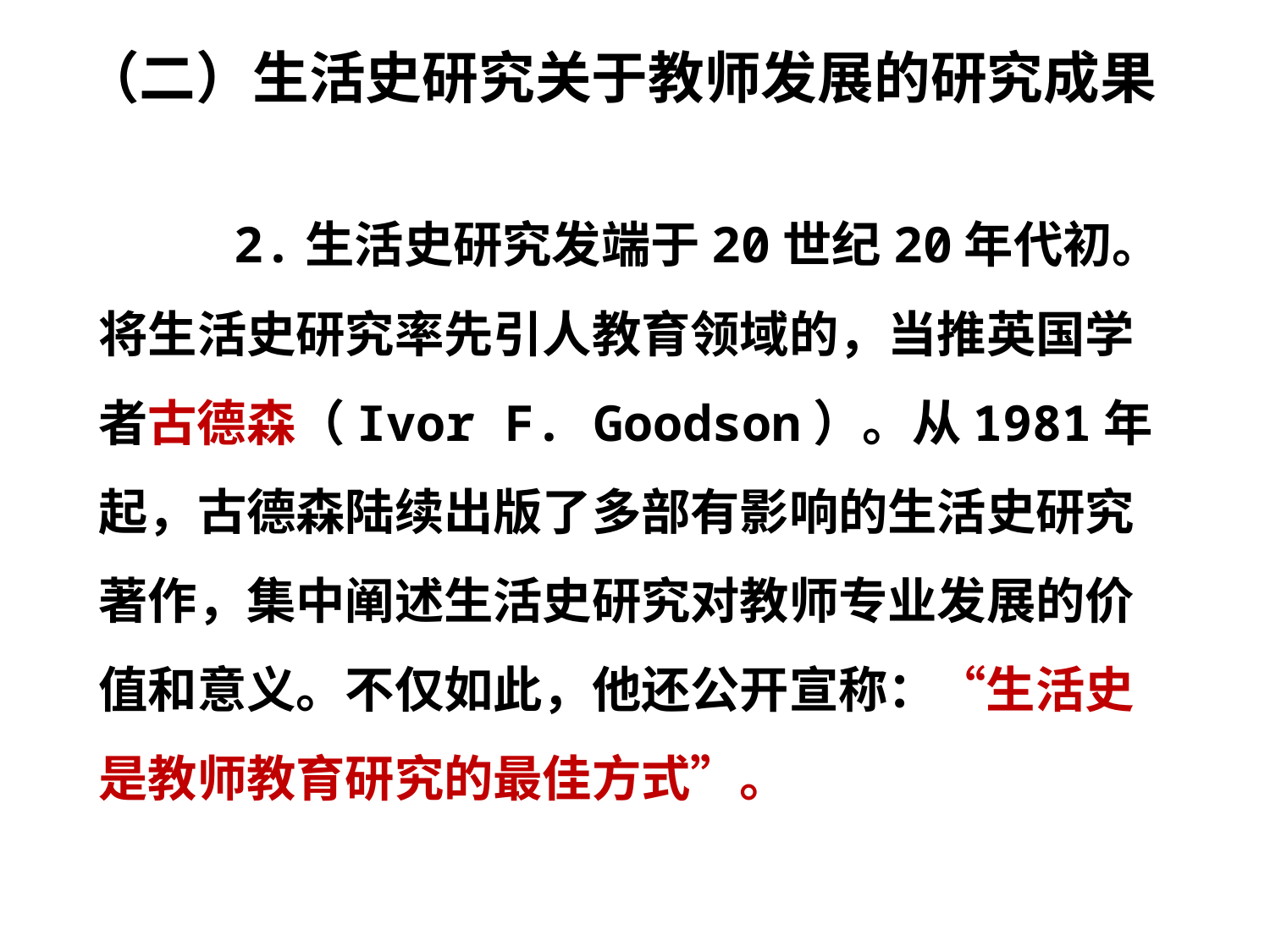

（二）生活史研究关于教师发展的研究成果
    2.生活史研究发端于20世纪20年代初。将生活史研究率先引人教育领域的，当推英国学者古德森（Ivor F. Goodson）。从1981年起，古德森陆续出版了多部有影响的生活史研究著作，集中阐述生活史研究对教师专业发展的价值和意义。不仅如此，他还公开宣称：“生活史是教师教育研究的最佳方式”。